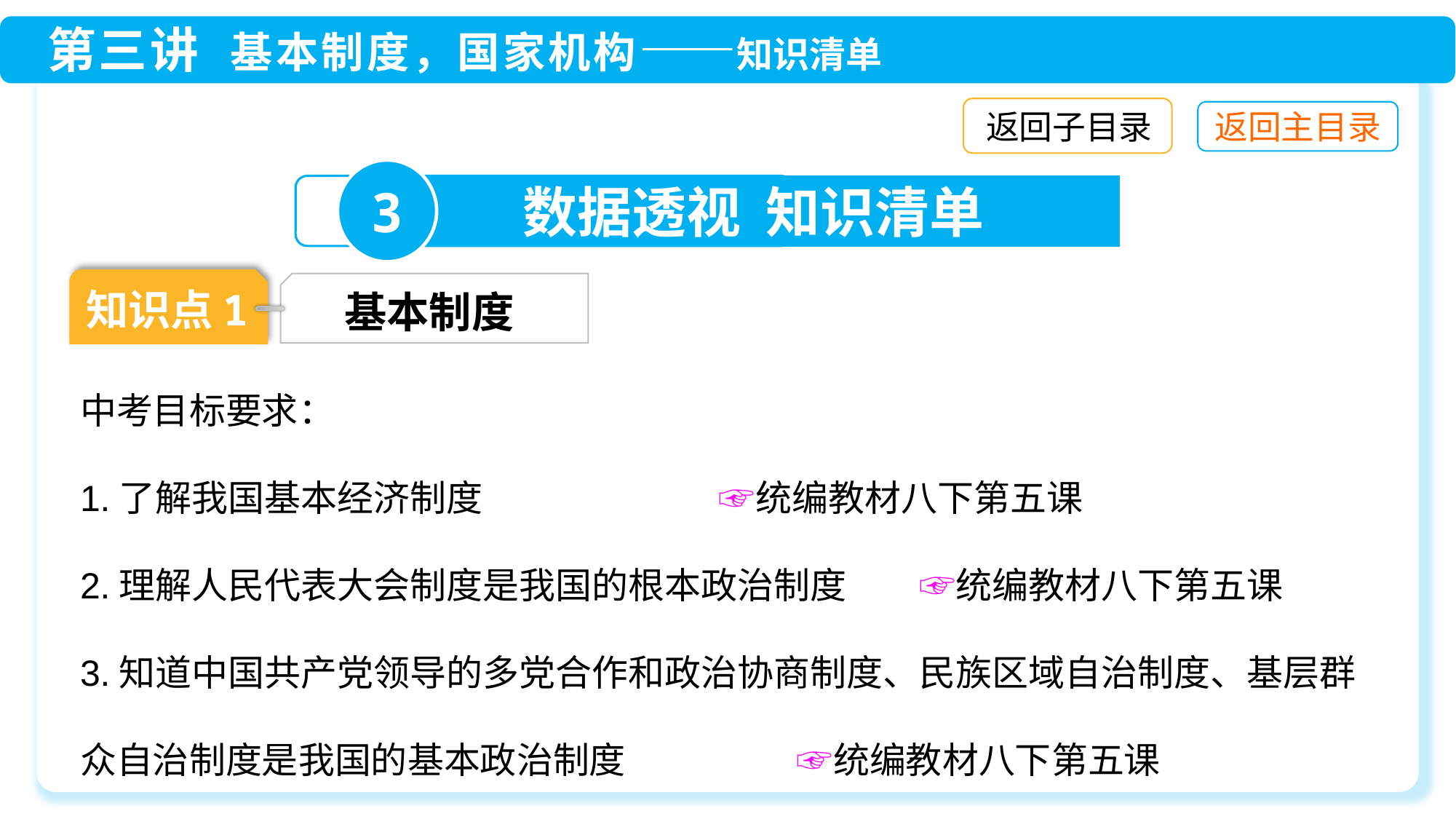

返回子目录
3

数据透视  知识清单
知识点1
基本制度

中考目标要求：
1.了解我国基本经济制度　　                    ☞统编教材八下第五课
2.理解人民代表大会制度是我国的根本政治制度　　☞统编教材八下第五课
3.知道中国共产党领导的多党合作和政治协商制度、民族区域自治制度、基层群众自治制度是我国的基本政治制度　　            ☞统编教材八下第五课